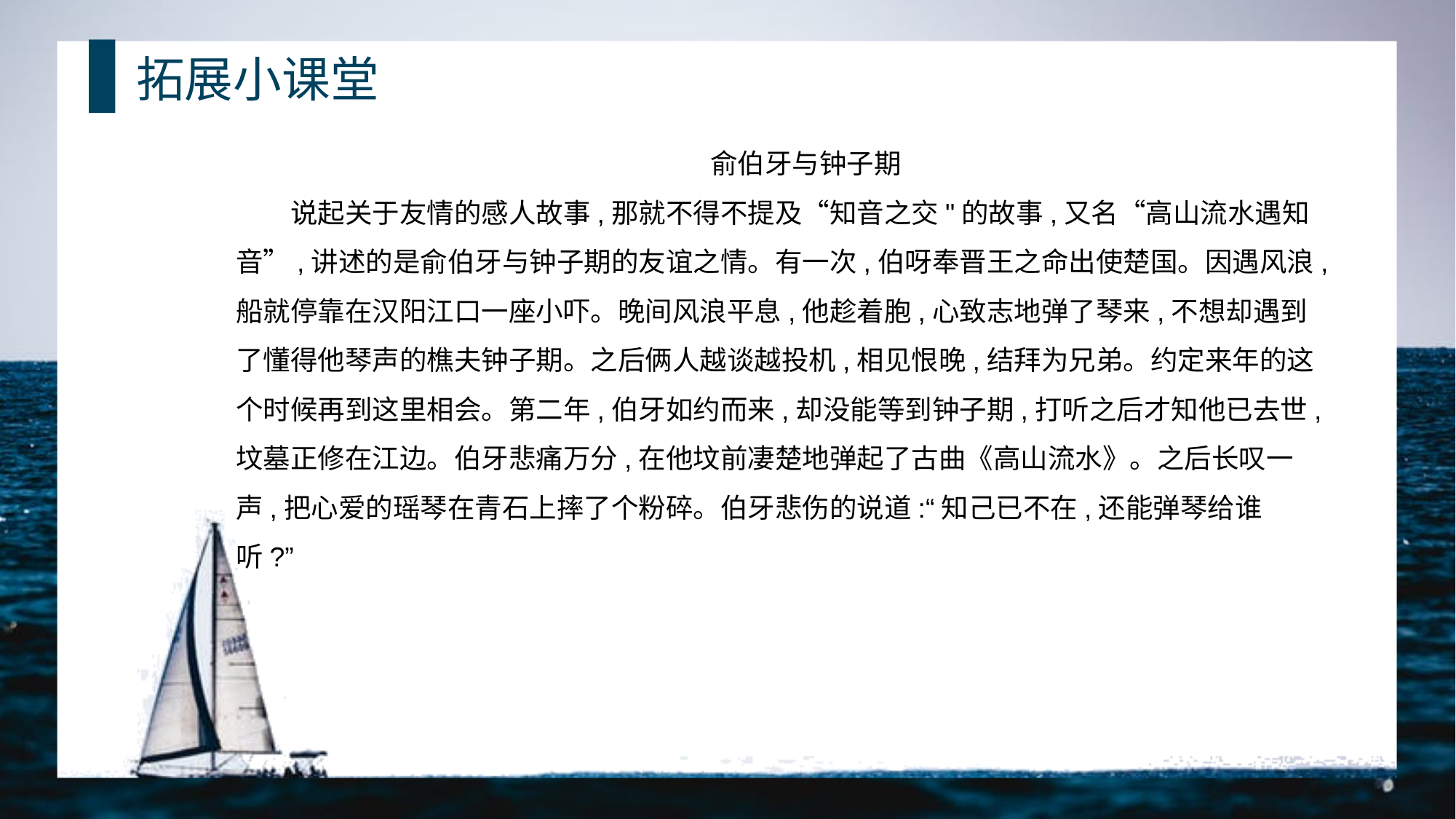

拓展小课堂
俞伯牙与钟子期
说起关于友情的感人故事,那就不得不提及“知音之交"的故事,又名“高山流水遇知音”,讲述的是俞伯牙与钟子期的友谊之情。有一次,伯呀奉晋王之命出使楚国。因遇风浪,船就停靠在汉阳江口一座小吓。晚间风浪平息,他趁着胞,心致志地弹了琴来,不想却遇到了懂得他琴声的樵夫钟子期。之后俩人越谈越投机,相见恨晚,结拜为兄弟。约定来年的这个时候再到这里相会。第二年,伯牙如约而来,却没能等到钟子期,打听之后才知他已去世,坟墓正修在江边。伯牙悲痛万分,在他坟前凄楚地弹起了古曲《高山流水》。之后长叹一声,把心爱的瑶琴在青石上摔了个粉碎。伯牙悲伤的说道:“知己已不在,还能弹琴给谁听?”